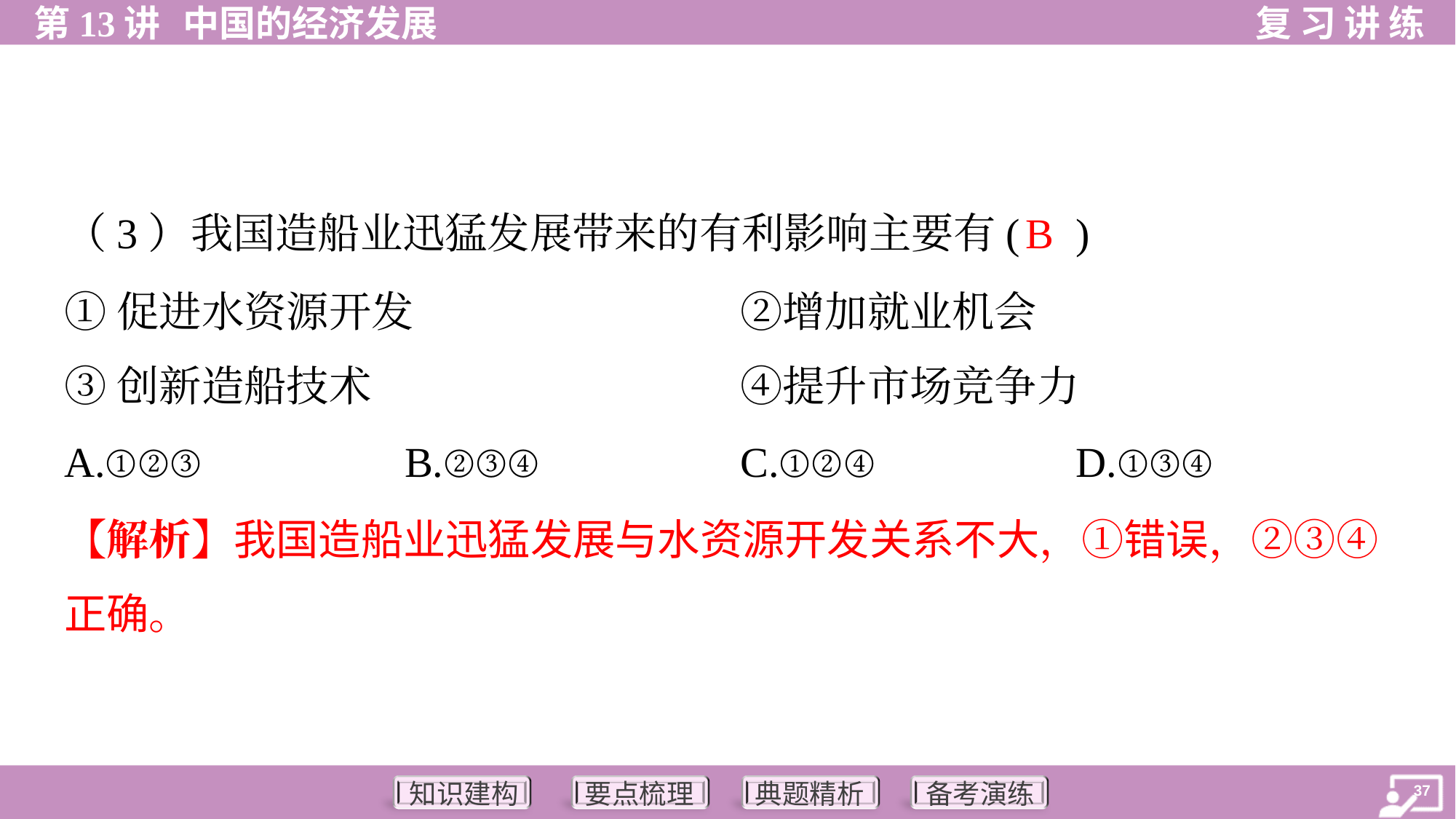

B
（3）我国造船业迅猛发展带来的有利影响主要有(     )
①促进水资源开发	②增加就业机会
③创新造船技术	④提升市场竞争力
A.①②③	B.②③④	C.①②④	D.①③④
【解析】我国造船业迅猛发展与水资源开发关系不大，①错误，②③④
正确。